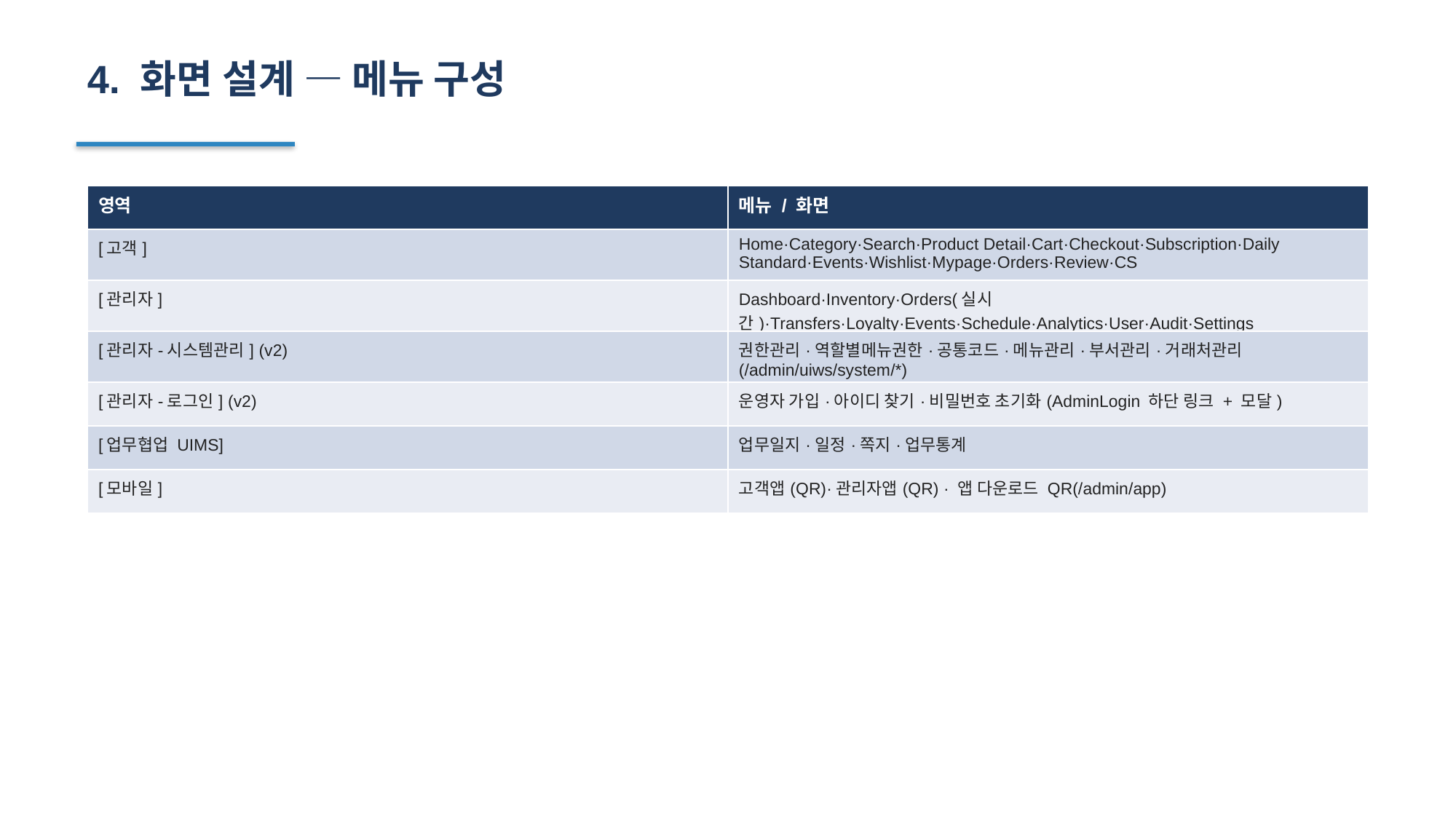

4. 화면 설계 — 메뉴 구성

| 영역 | 메뉴 / 화면 |
| --- | --- |
| [고객] | Home·Category·Search·Product Detail·Cart·Checkout·Subscription·Daily Standard·Events·Wishlist·Mypage·Orders·Review·CS |
| [관리자] | Dashboard·Inventory·Orders(실시간)·Transfers·Loyalty·Events·Schedule·Analytics·User·Audit·Settings |
| [관리자-시스템관리] (v2) | 권한관리·역할별메뉴권한·공통코드·메뉴관리·부서관리·거래처관리 (/admin/uiws/system/\*) |
| [관리자-로그인] (v2) | 운영자 가입·아이디 찾기·비밀번호 초기화(AdminLogin 하단 링크 + 모달) |
| [업무협업 UIMS] | 업무일지·일정·쪽지·업무통계 |
| [모바일] | 고객앱(QR)·관리자앱(QR) · 앱 다운로드 QR(/admin/app) |